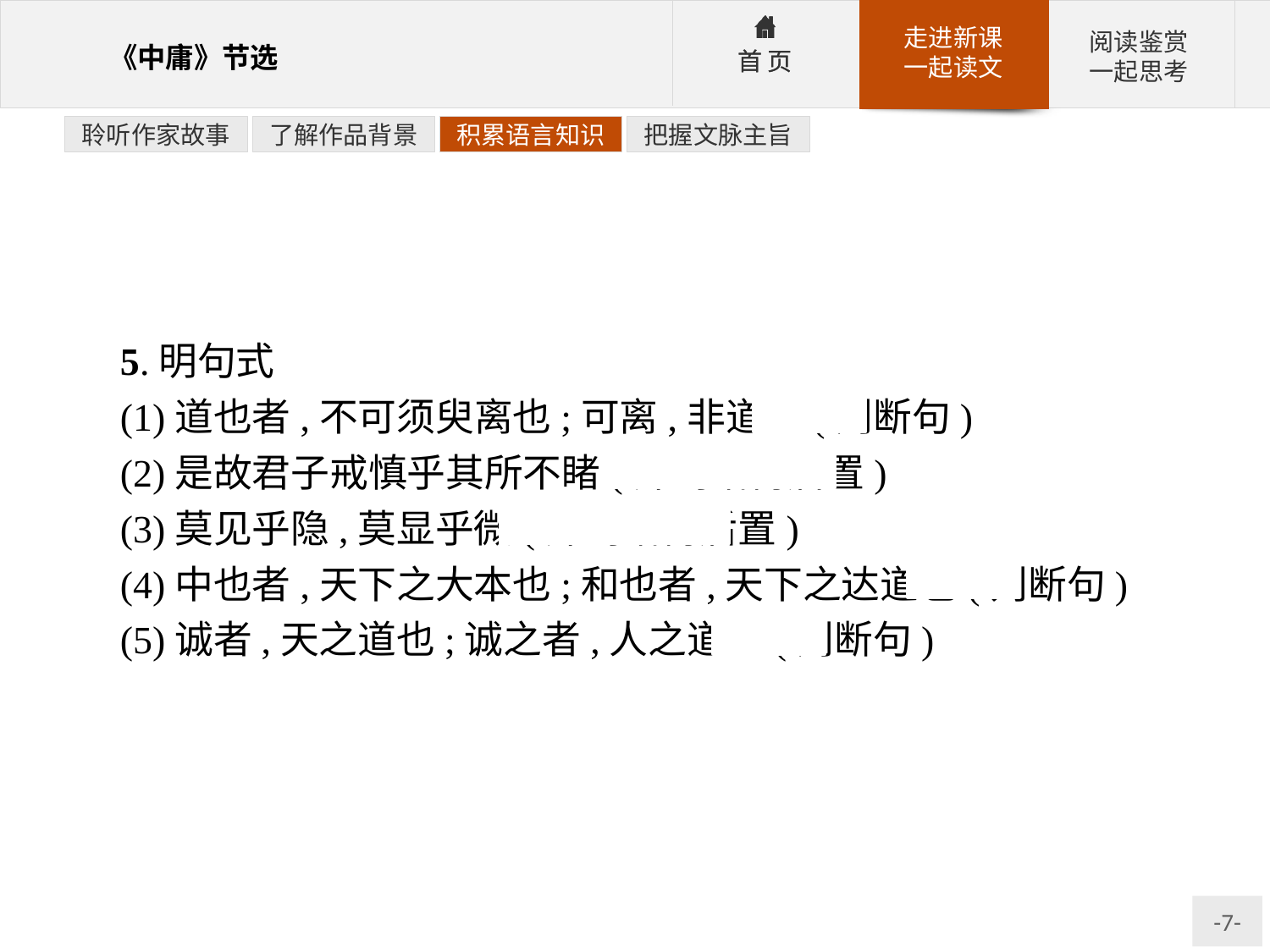

聆听作家故事
了解作品背景
积累语言知识
把握文脉主旨
5.明句式
(1)道也者,不可须臾离也;可离,非道也(判断句)
(2)是故君子戒慎乎其所不睹(介词结构后置)
(3)莫见乎隐,莫显乎微(介词结构后置)
(4)中也者,天下之大本也;和也者,天下之达道也(判断句)
(5)诚者,天之道也;诚之者,人之道也(判断句)